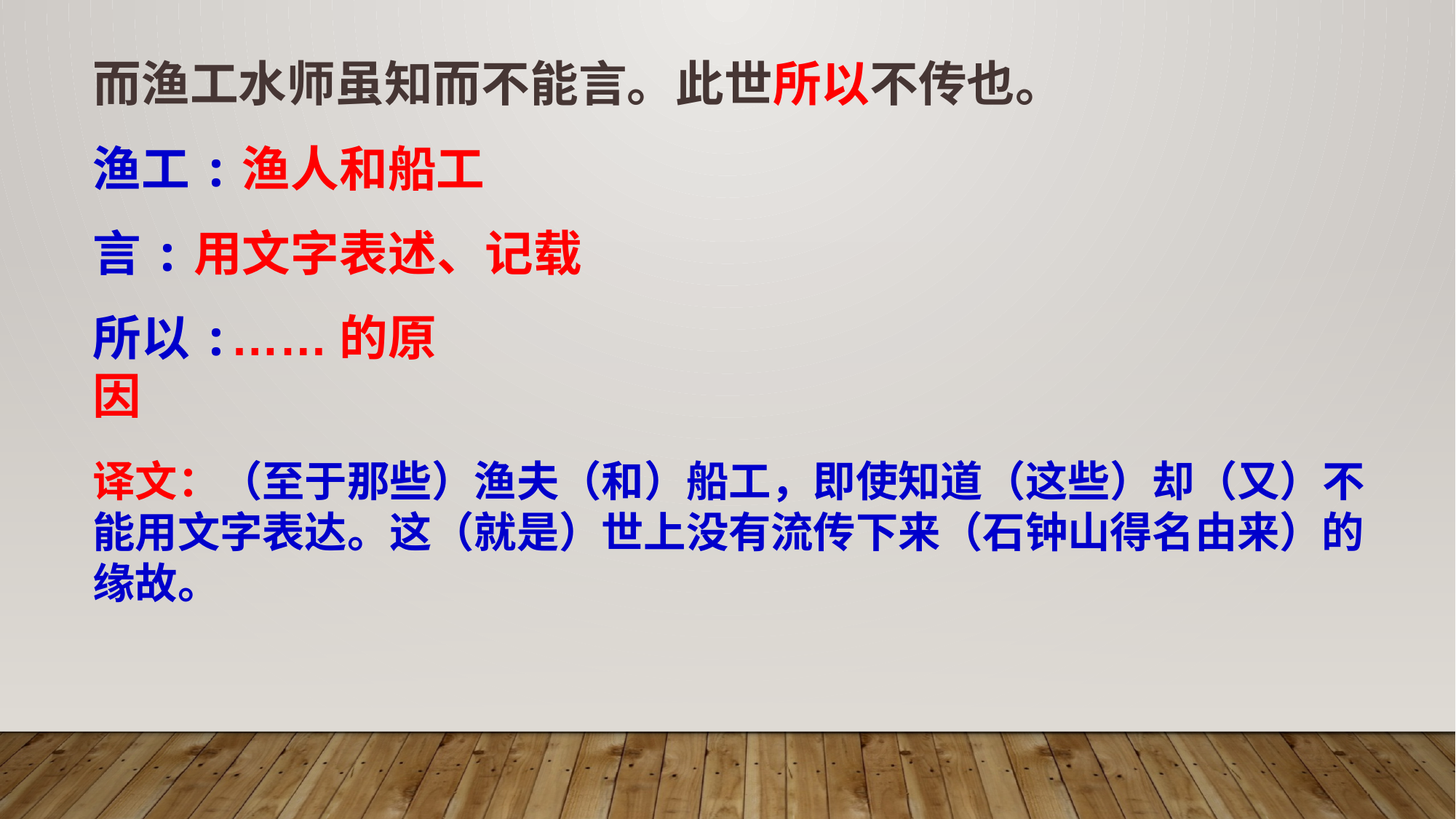

而渔工水师虽知而不能言。此世所以不传也。
渔工:渔人和船工
言:用文字表述、记载
所以:……的原因
译文：（至于那些）渔夫（和）船工，即使知道（这些）却（又）不能用文字表达。这（就是）世上没有流传下来（石钟山得名由来）的缘故。